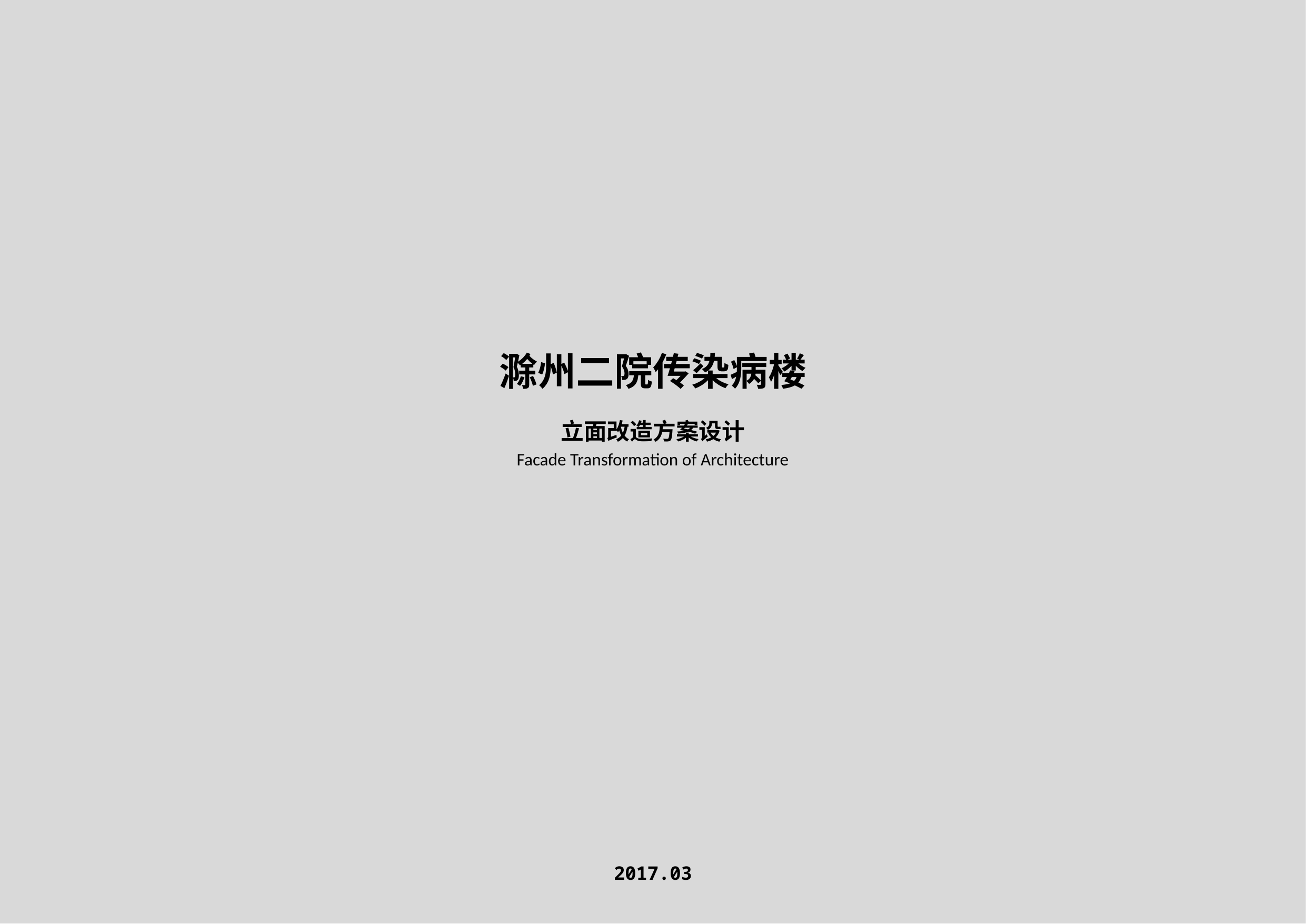

# 滁州二院传染病楼
立面改造方案设计
Facade Transformation of Architecture
2017.03